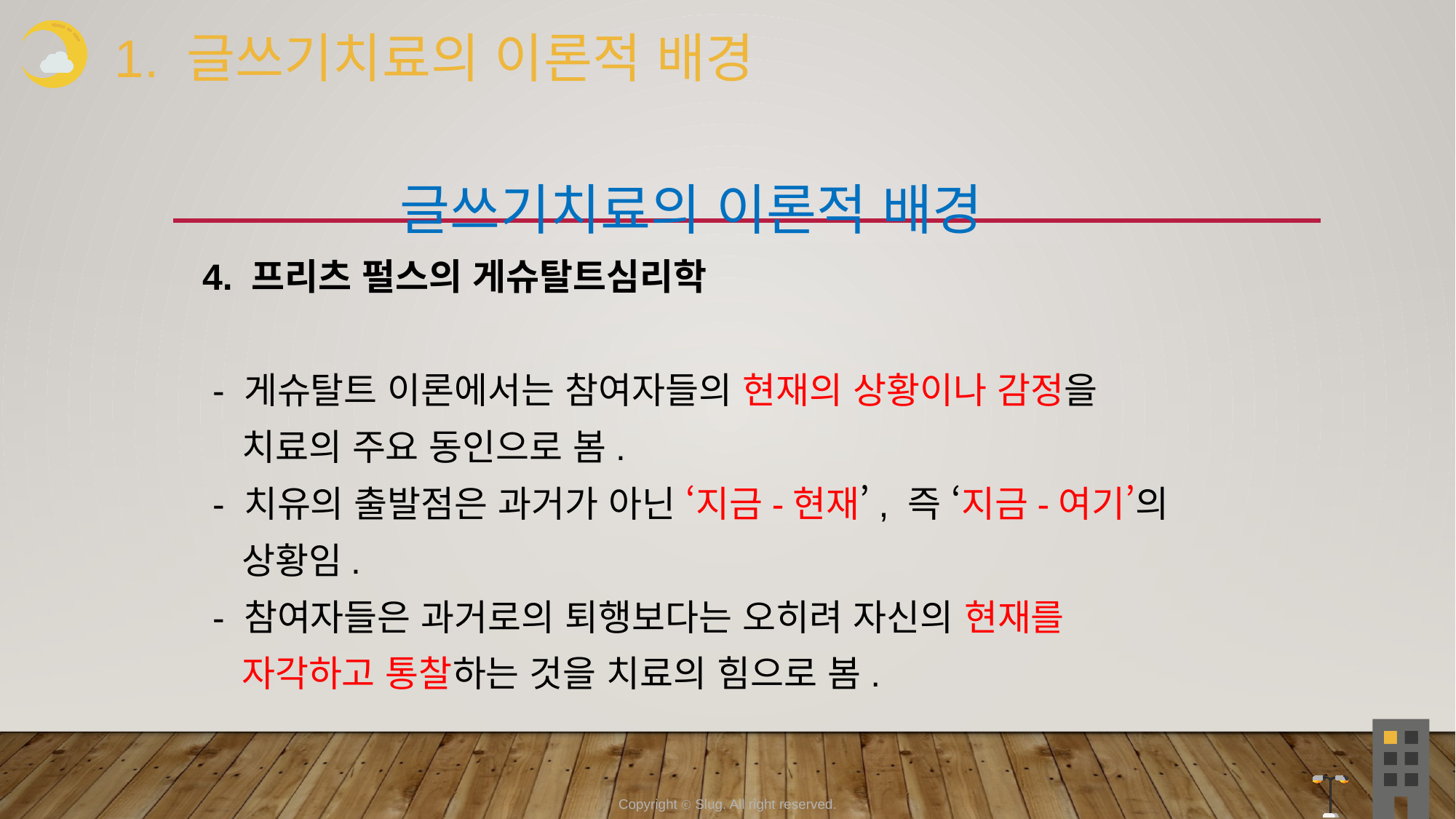

1. 글쓰기치료의 이론적 배경

                글쓰기치료의 이론적 배경
 4. 프리츠 펄스의 게슈탈트심리학

  - 게슈탈트 이론에서는 참여자들의 현재의 상황이나 감정을
    치료의 주요 동인으로 봄.
  - 치유의 출발점은 과거가 아닌 ‘지금-현재’, 즉 ‘지금-여기’의
    상황임.
  - 참여자들은 과거로의 퇴행보다는 오히려 자신의 현재를
    자각하고 통찰하는 것을 치료의 힘으로 봄.

Copyright ⓒ Slug. All right reserved.